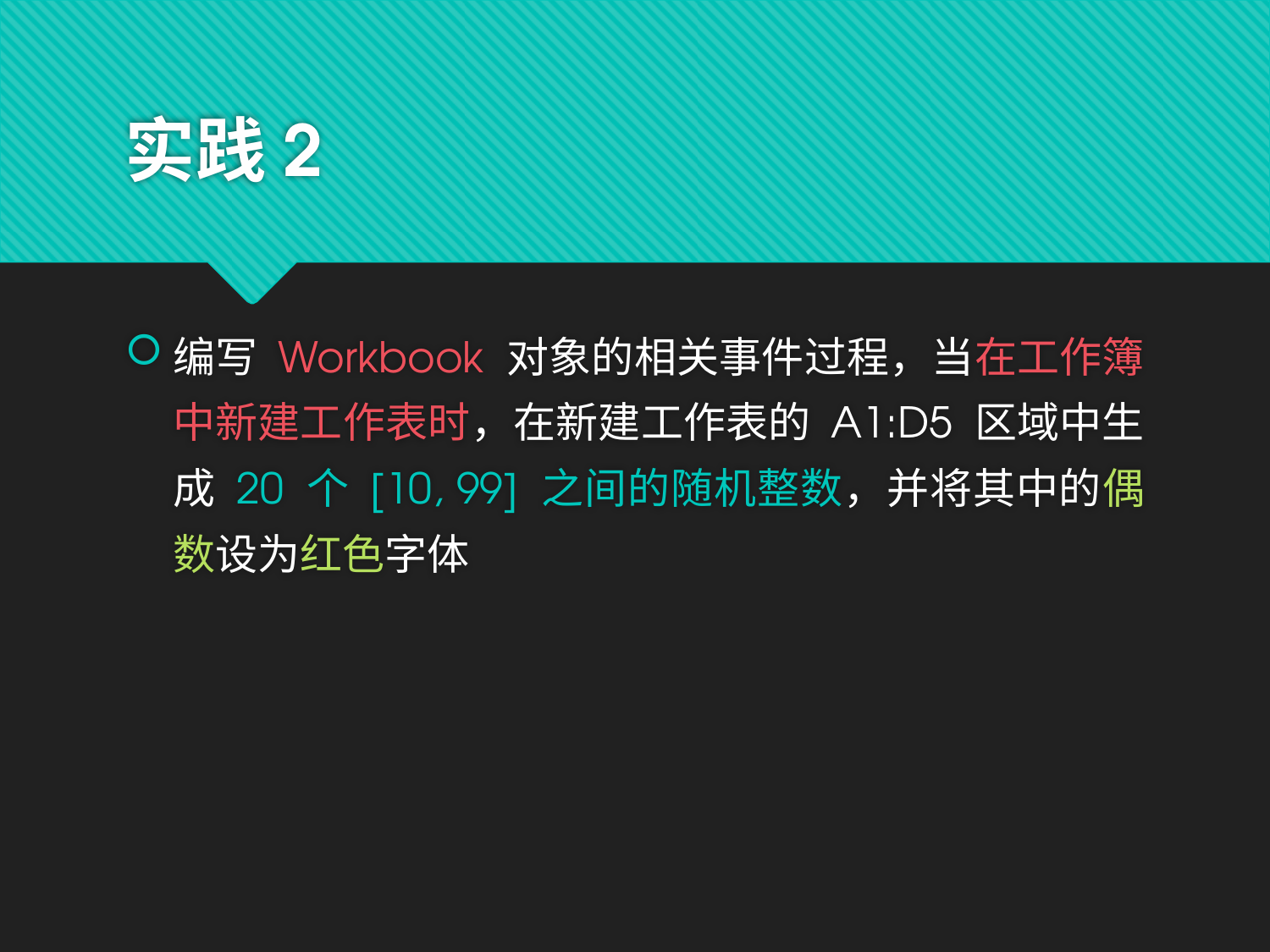

# 实践2
编写 Workbook 对象的相关事件过程，当在工作簿中新建工作表时，在新建工作表的 A1:D5 区域中生成 20 个 [10, 99] 之间的随机整数，并将其中的偶数设为红色字体